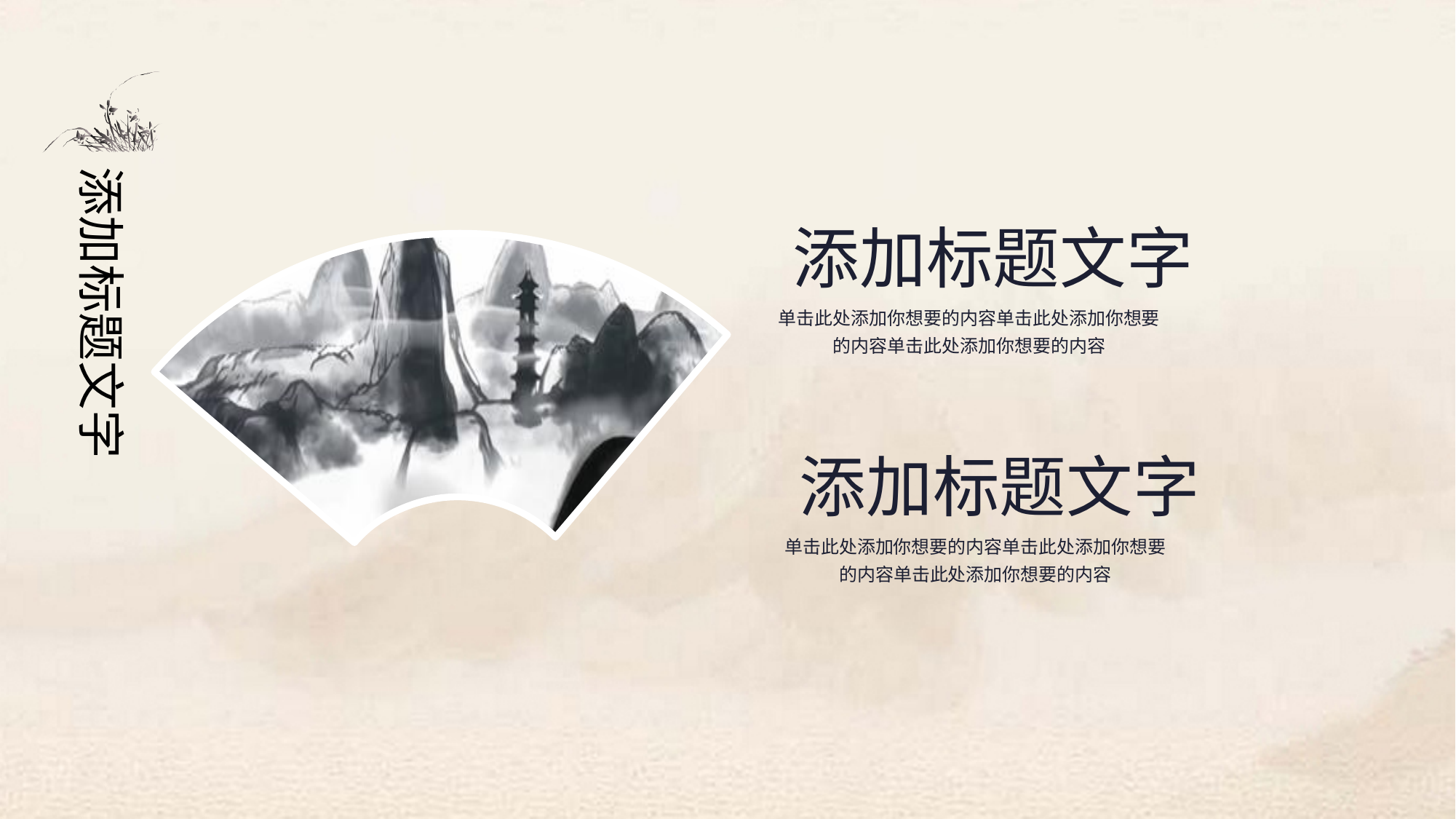

添加标题文字

单击此处添加你想要的内容单击此处添加你想要的内容单击此处添加你想要的内容
添加标题文字
单击此处添加你想要的内容单击此处添加你想要的内容单击此处添加你想要的内容